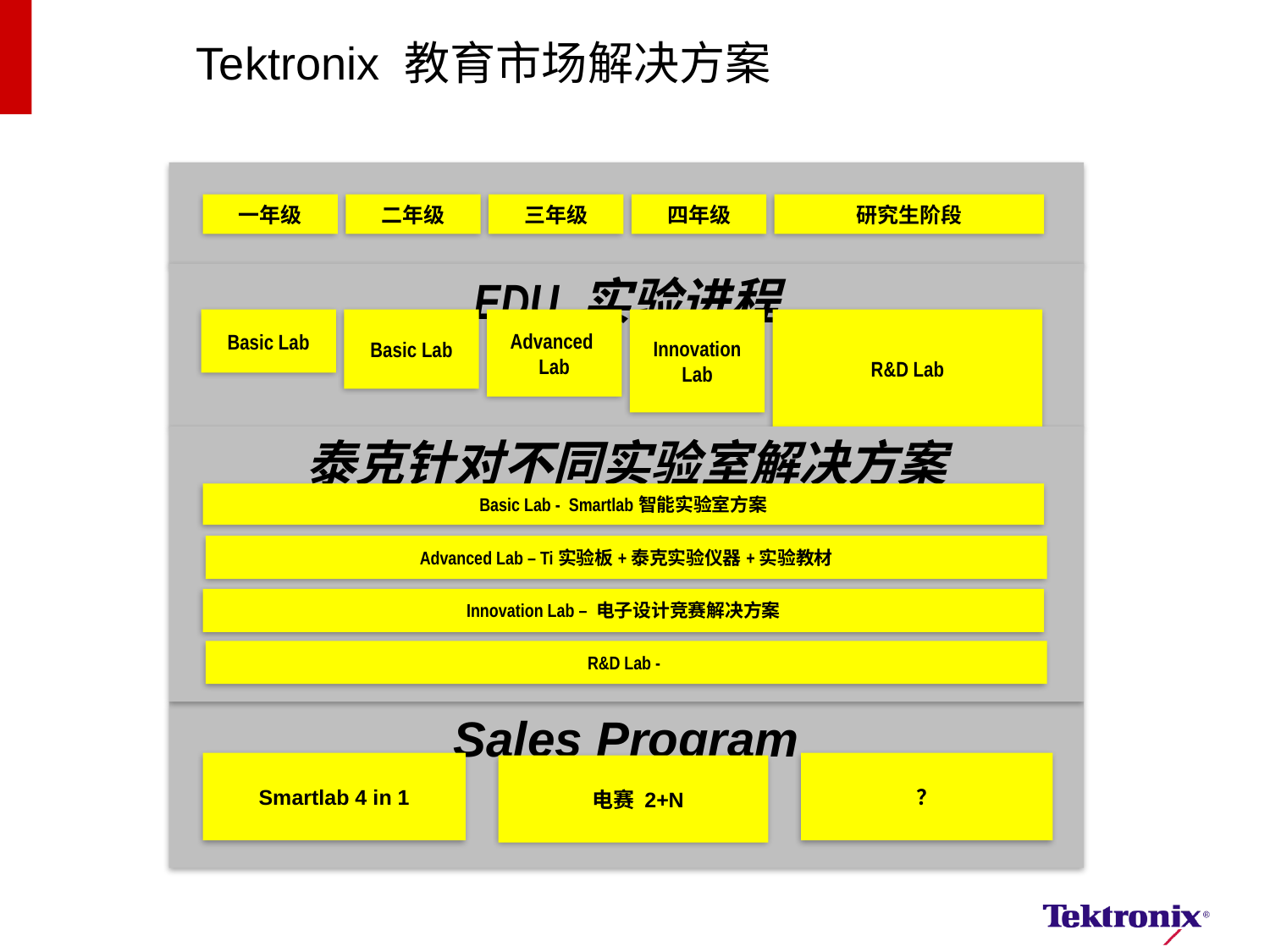

# Tektronix 教育市场解决方案

一年级
二年级
三年级
四年级
研究生阶段
EDU 实验进程
Basic Lab
Basic Lab
Advanced  Lab
Innovation Lab
R&D Lab
泰克针对不同实验室解决方案
Basic Lab -  Smartlab智能实验室方案
Advanced Lab – Ti实验板+泰克实验仪器+实验教材
Innovation Lab – 电子设计竞赛解决方案
R&D Lab -
Sales Program
Wireless Health Institute
4
Smartlab 4 in 1
？
 电赛 2+N